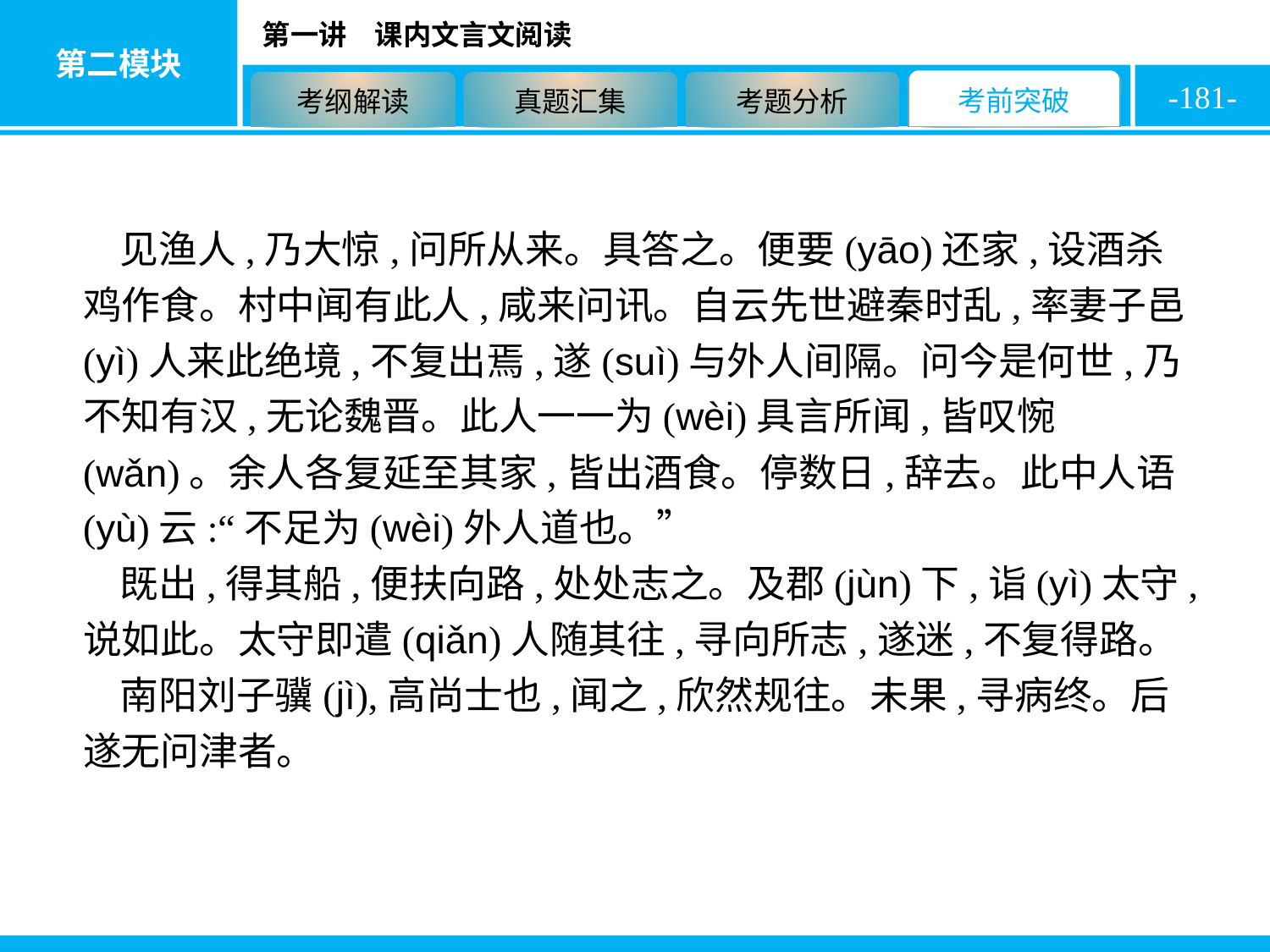

-181-
见渔人,乃大惊,问所从来。具答之。便要(yāo)还家,设酒杀鸡作食。村中闻有此人,咸来问讯。自云先世避秦时乱,率妻子邑(yì)人来此绝境,不复出焉,遂(suì)与外人间隔。问今是何世,乃不知有汉,无论魏晋。此人一一为(wèi)具言所闻,皆叹惋(wǎn)。余人各复延至其家,皆出酒食。停数日,辞去。此中人语(yù)云:“不足为(wèi)外人道也。”
既出,得其船,便扶向路,处处志之。及郡(jùn)下,诣(yì)太守,说如此。太守即遣(qiǎn)人随其往,寻向所志,遂迷,不复得路。
南阳刘子骥(jì),高尚士也,闻之,欣然规往。未果,寻病终。后遂无问津者。